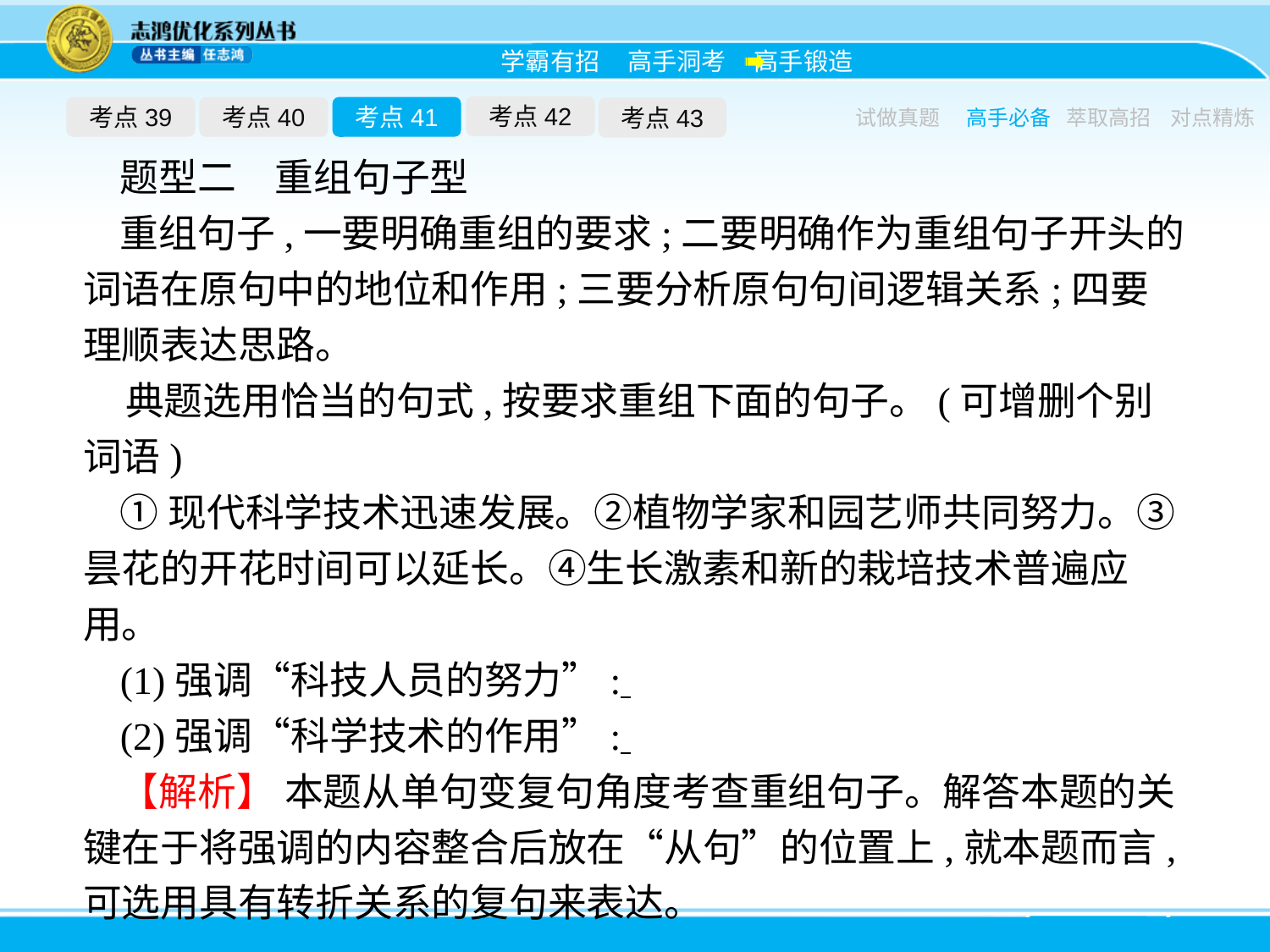

考点42
考点39
考点40
考点41
考点43
试做真题
高手必备
萃取高招
对点精炼
题型二　重组句子型
重组句子,一要明确重组的要求;二要明确作为重组句子开头的词语在原句中的地位和作用;三要分析原句句间逻辑关系;四要理顺表达思路。
典题选用恰当的句式,按要求重组下面的句子。(可增删个别词语)
①现代科学技术迅速发展。②植物学家和园艺师共同努力。③昙花的开花时间可以延长。④生长激素和新的栽培技术普遍应用。
(1)强调“科技人员的努力”:
(2)强调“科学技术的作用”:
【解析】 本题从单句变复句角度考查重组句子。解答本题的关键在于将强调的内容整合后放在“从句”的位置上,就本题而言,可选用具有转折关系的复句来表达。